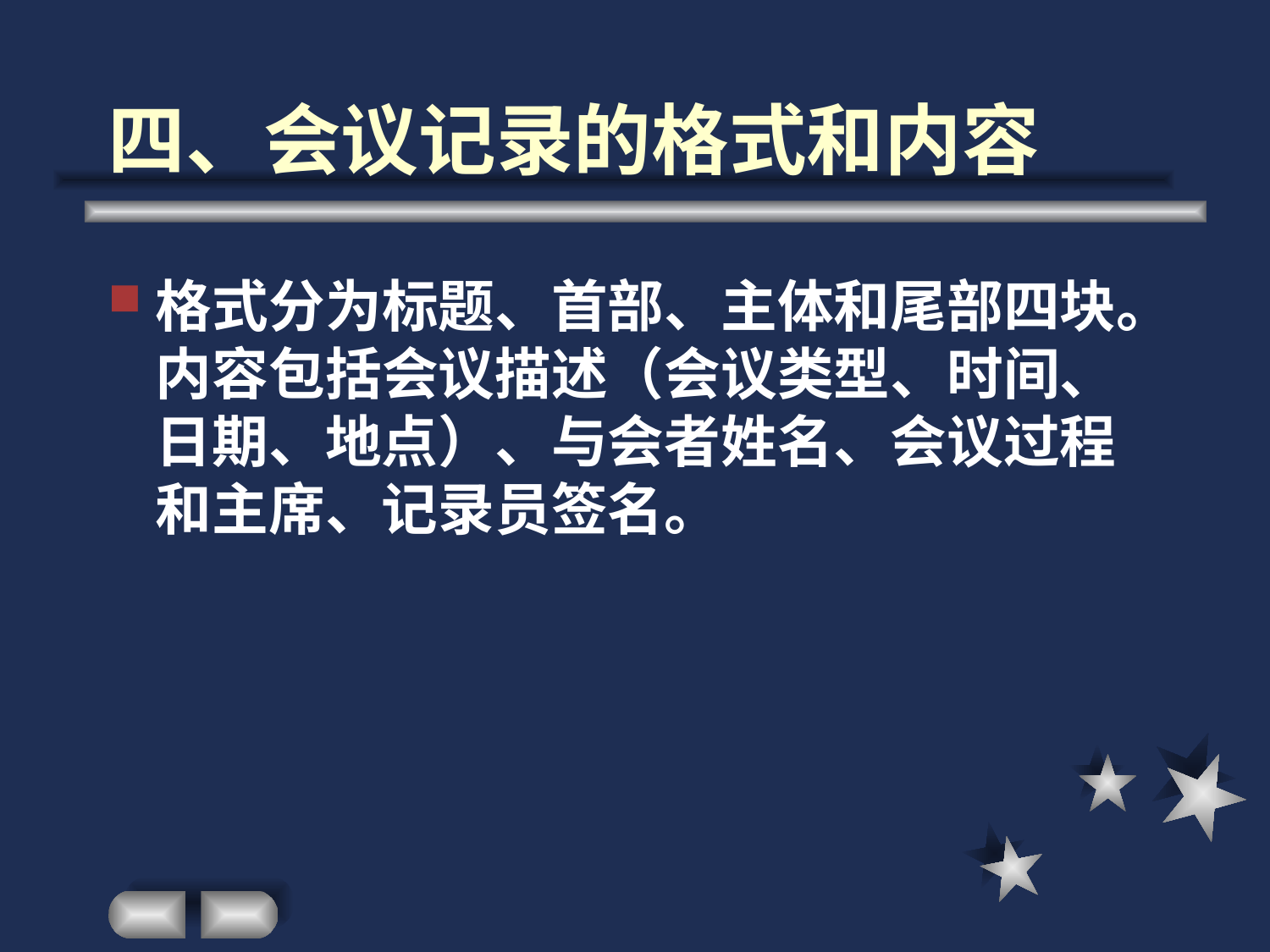

# 四、会议记录的格式和内容
格式分为标题、首部、主体和尾部四块。内容包括会议描述（会议类型、时间、日期、地点）、与会者姓名、会议过程和主席、记录员签名。